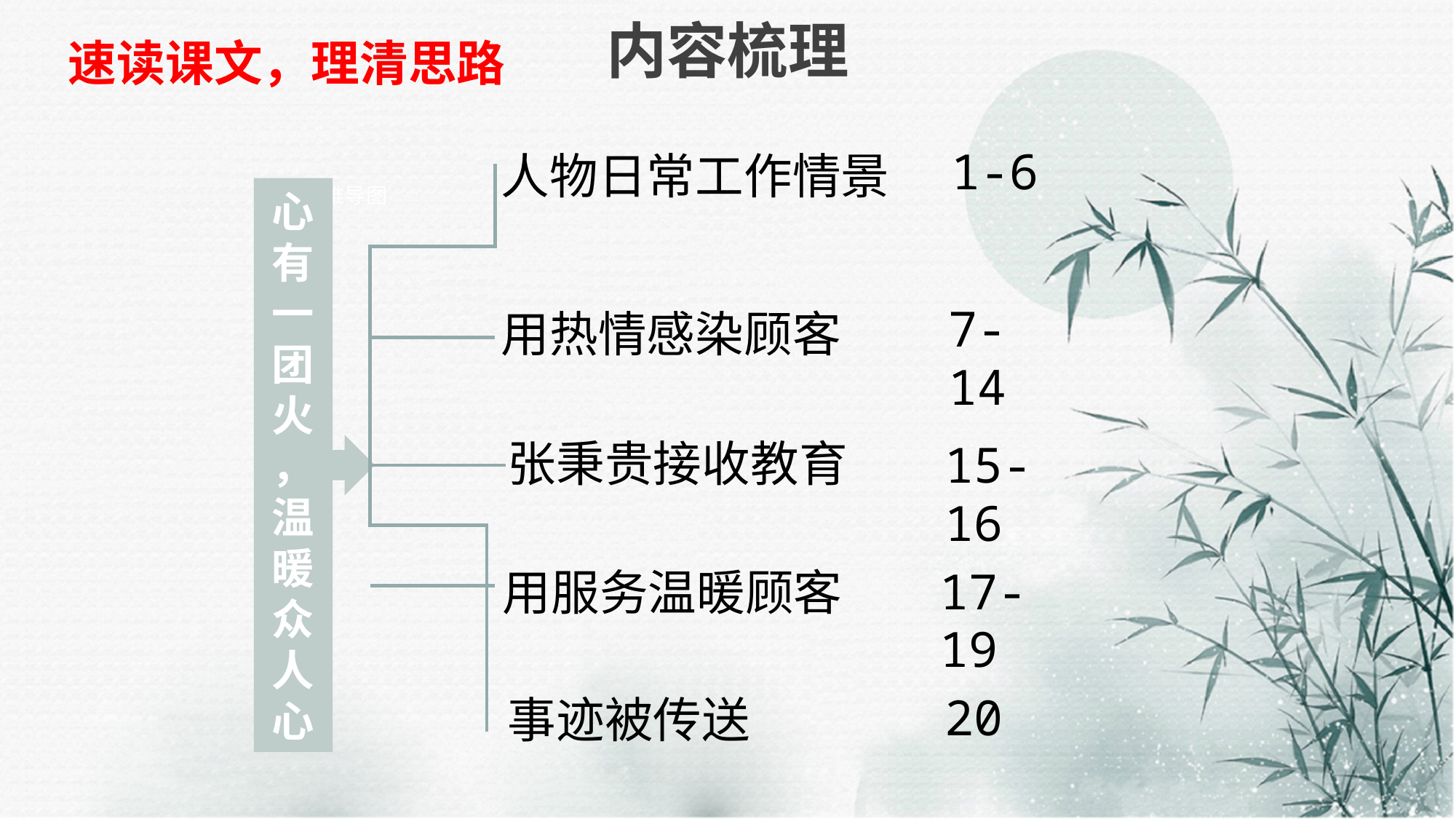

# 内容梳理
速读课文，理清思路
1-6
人物日常工作情景
心有一团火，温暖众人心
思维导图
7-14
用热情感染顾客
张秉贵接收教育
15-16
17-19
用服务温暖顾客
20
事迹被传送